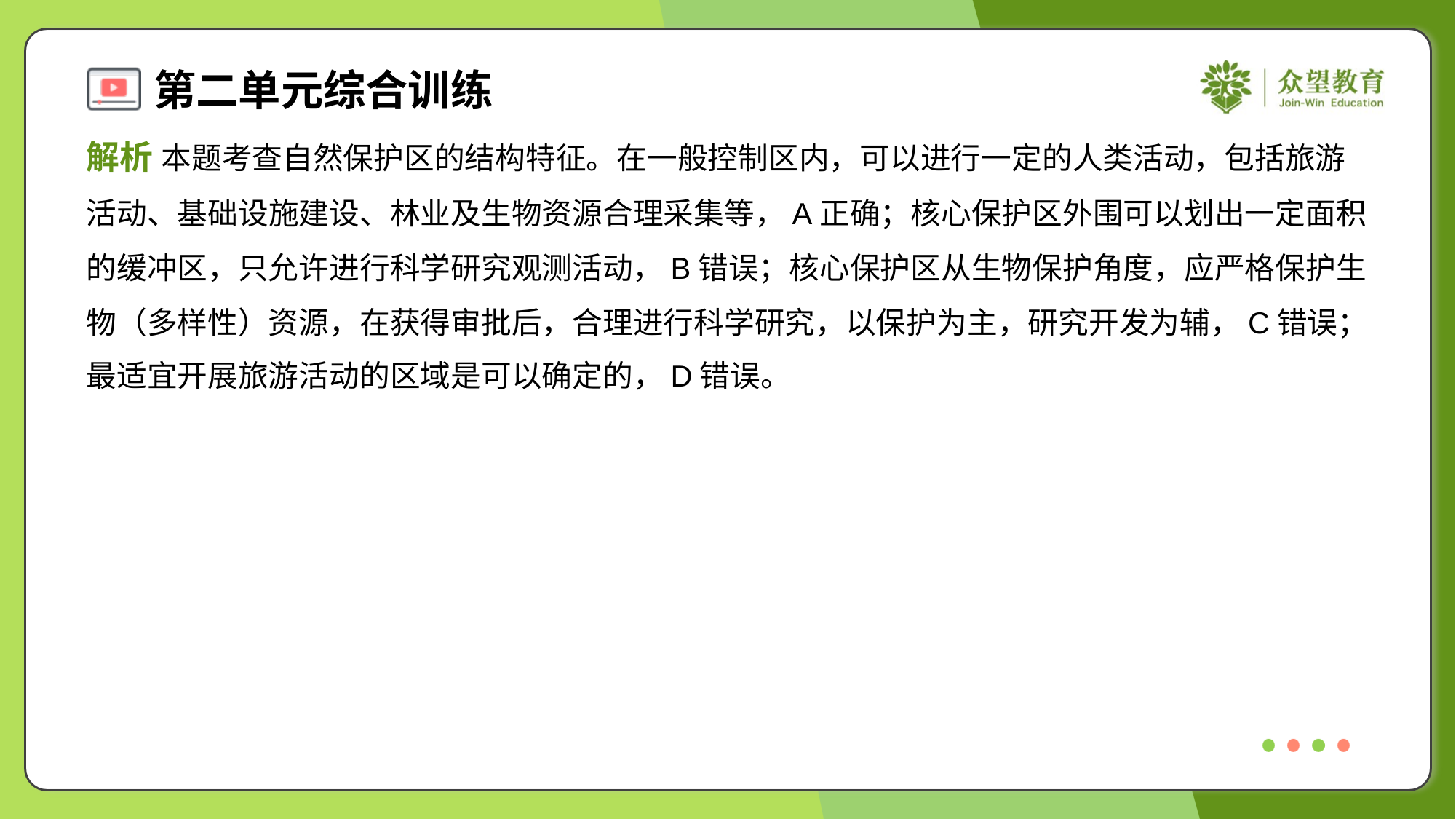

解析 本题考查自然保护区的结构特征。在一般控制区内，可以进行一定的人类活动，包括旅游
活动、基础设施建设、林业及生物资源合理采集等，A正确；核心保护区外围可以划出一定面积
的缓冲区，只允许进行科学研究观测活动，B错误；核心保护区从生物保护角度，应严格保护生
物（多样性）资源，在获得审批后，合理进行科学研究，以保护为主，研究开发为辅，C错误；
最适宜开展旅游活动的区域是可以确定的，D错误。